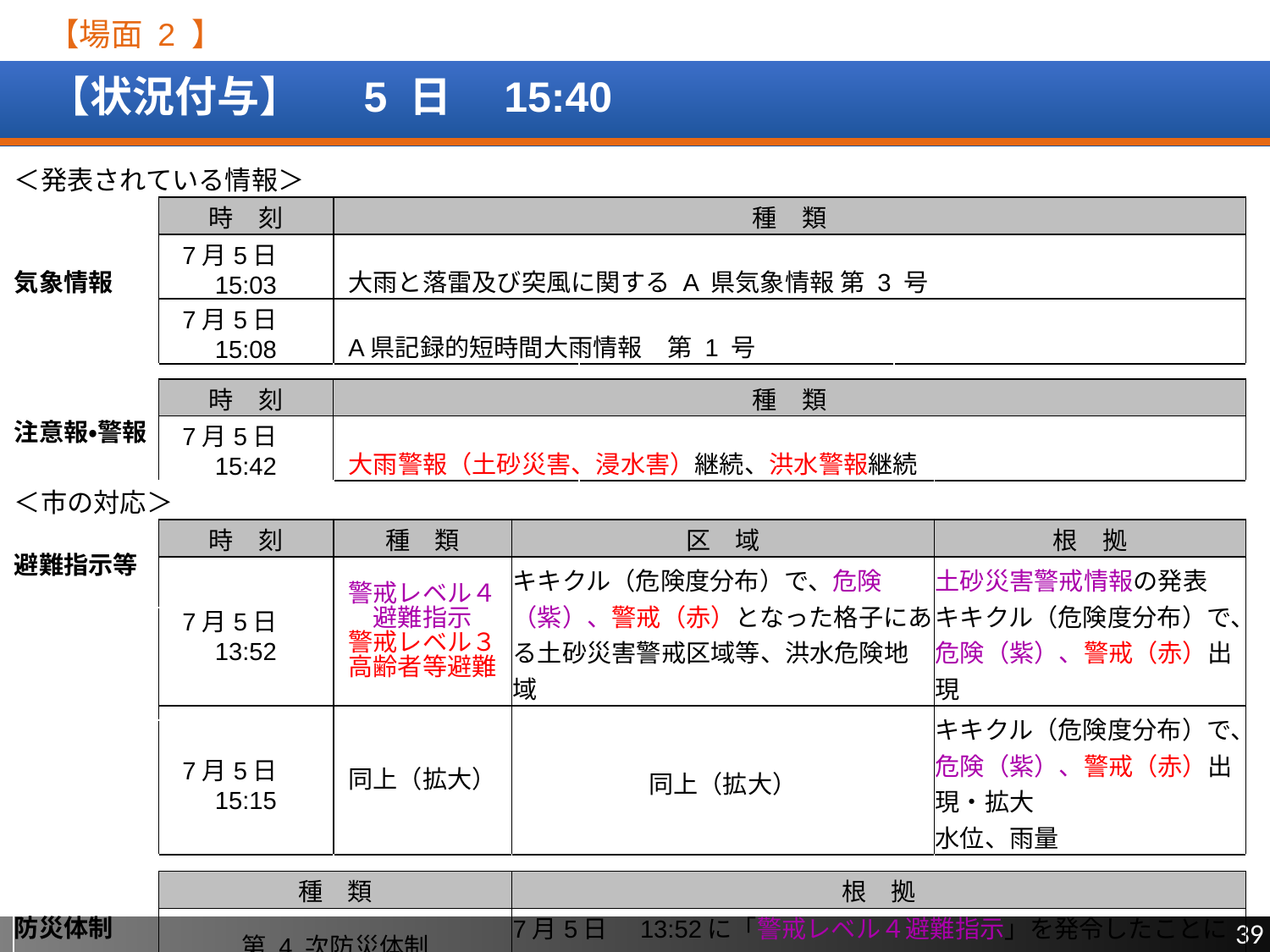

【場面 2 】
# 【状況付与】　 5 日　15:40
| ＜発表されている情報＞ |  |  |  |  |  |  |  |  |
| --- | --- | --- | --- | --- | --- | --- | --- | --- |
| 気象情報 |  | 時　刻 | 種　類 |  |  |  |  |  |
|  |  | 7月5日　15:03 | 大雨と落雷及び突風に関する A 県気象情報 第 3 号 |  |  |  |  |  |
|  |  | 7月5日　15:08 | A県記録的短時間大雨情報　第 1 号 |  |  |  |  |  |
|  |  |  |  |  |  |  |  |  |
| 注意報・警報 |  | 時　刻 | 種　類 |  |  |  |  |  |
|  |  | 7月5日　15:42 | 大雨警報（土砂災害、浸水害）継続、洪水警報継続 |  |  |  |  |  |
| ＜市の対応＞ |  |  |  |  |  |  |  |  |
| 避難指示等 |  | 時　刻 | 種　類 |  | 区　域 |  |  | 根　拠 |
|  |  | 7月5日　13:52 | 警戒レベル４ 避難指示 警戒レベル３ 高齢者等避難 |  | キキクル（危険度分布）で、危険（紫）、警戒（赤）となった格子にある土砂災害警戒区域等、洪水危険地域 |  |  | 土砂災害警戒情報の発表 キキクル（危険度分布）で、危険（紫）、警戒（赤）出現 |
|  |  |  |  |  |  |  |  |  |
|  |  | 7月5日　15:15 | 同上（拡大） |  | 同上（拡大） |  |  | キキクル（危険度分布）で、危険（紫）、警戒（赤）出現・拡大 水位、雨量 |
|  |  |  |  |  |  |  |  |  |
|  |  |  |  |  |  |  |  |  |
| 防災体制 |  | 種　類 |  |  | 根　拠 |  |  |  |
|  |  | 第 4 次防災体制 |  |  | 7月5日　13:52に「警戒レベル４避難指示」を発令したことに伴い移行 |  |  |  |
|  |  |  |  |  |  |  |  |  |
| その他 |  | 種　類 |  |  | 根　拠 |  |  |  |
|  |  | ホットライン |  |  | 7月5日　15:13「しばらくは雨の降り方に一層警戒してほしい」 |  |  |  |
39